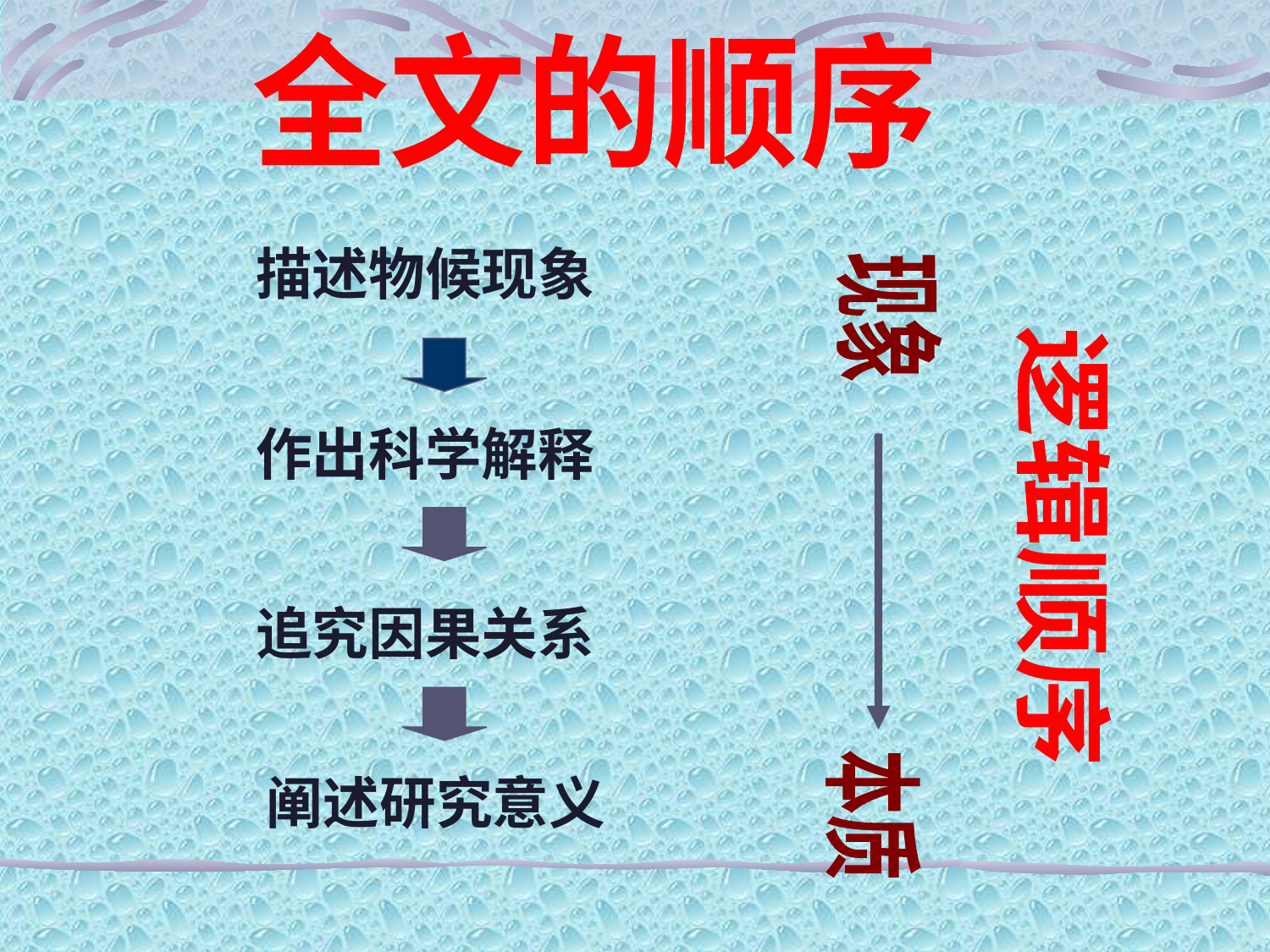

全文的顺序
描述物候现象
现象

作出科学解释

逻辑顺序

追究因果关系

阐述研究意义
本质